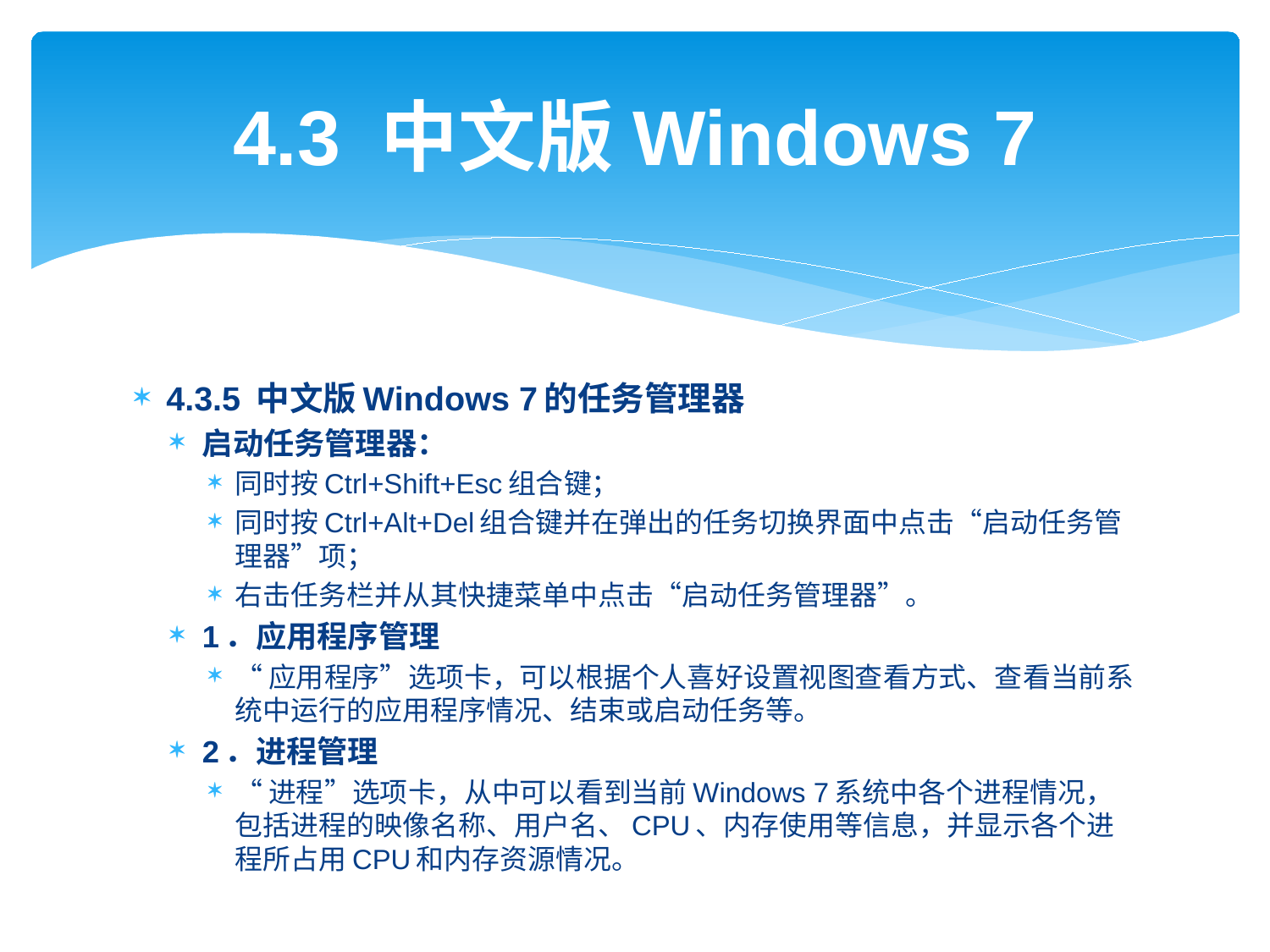

# 4.3 中文版Windows 7
4.3.5 中文版Windows 7的任务管理器
启动任务管理器：
同时按Ctrl+Shift+Esc组合键；
同时按Ctrl+Alt+Del组合键并在弹出的任务切换界面中点击“启动任务管理器”项；
右击任务栏并从其快捷菜单中点击“启动任务管理器”。
1．应用程序管理
“应用程序”选项卡，可以根据个人喜好设置视图查看方式、查看当前系统中运行的应用程序情况、结束或启动任务等。
2．进程管理
“进程”选项卡，从中可以看到当前Windows 7系统中各个进程情况，包括进程的映像名称、用户名、CPU、内存使用等信息，并显示各个进程所占用CPU和内存资源情况。